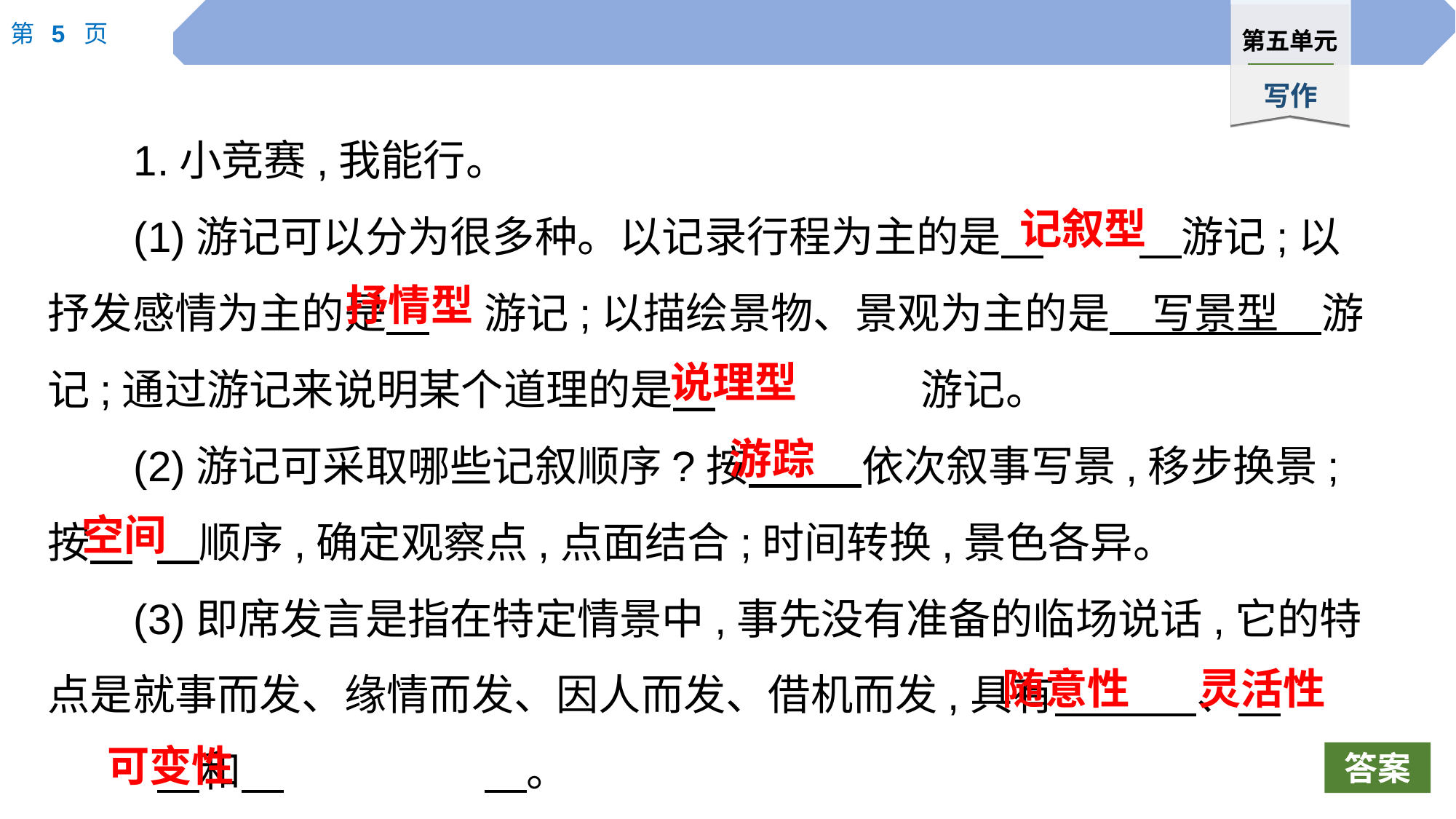

1.小竞赛,我能行。
(1)游记可以分为很多种。以记录行程为主的是　	　游记;以抒发感情为主的是　	游记;以描绘景物、景观为主的是　写景型　游记;通过游记来说明某个道理的是　		游记。
(2)游记可采取哪些记叙顺序?按　   　依次叙事写景,移步换景;按　	　顺序,确定观察点,点面结合;时间转换,景色各异。
(3)即席发言是指在特定情景中,事先没有准备的临场说话,它的特点是就事而发、缘情而发、因人而发、借机而发,具有　      　、　		　和　		　。

记叙型
抒情型
说理型
游踪
空间
随意性
灵活性
可变性
答案